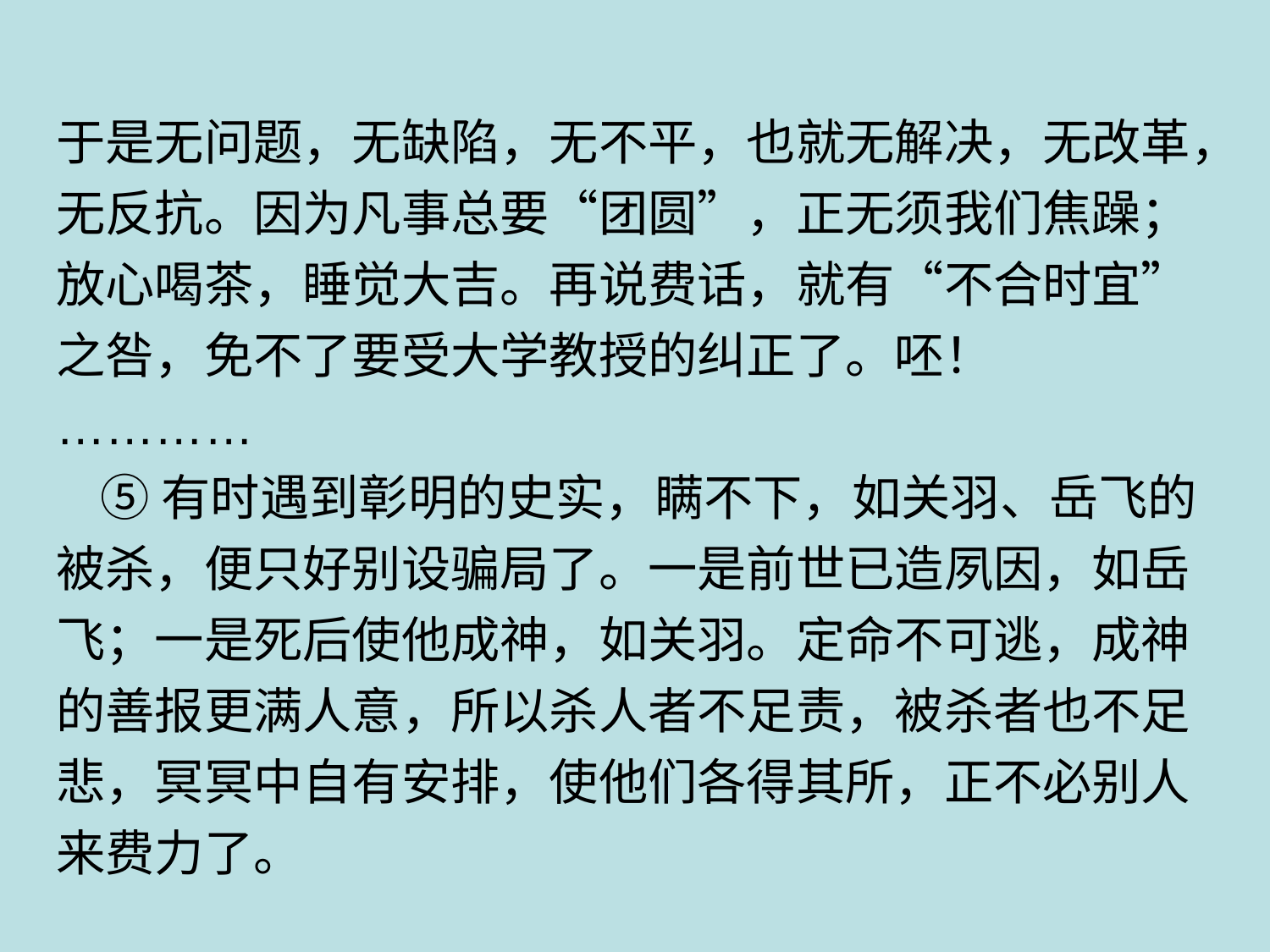

于是无问题，无缺陷，无不平，也就无解决，无改革，无反抗。因为凡事总要“团圆”，正无须我们焦躁；放心喝茶，睡觉大吉。再说费话，就有“不合时宜”之咎，免不了要受大学教授的纠正了。呸！
…………
    ⑤有时遇到彰明的史实，瞒不下，如关羽、岳飞的被杀，便只好别设骗局了。一是前世已造夙因，如岳飞；一是死后使他成神，如关羽。定命不可逃，成神的善报更满人意，所以杀人者不足责，被杀者也不足悲，冥冥中自有安排，使他们各得其所，正不必别人来费力了。